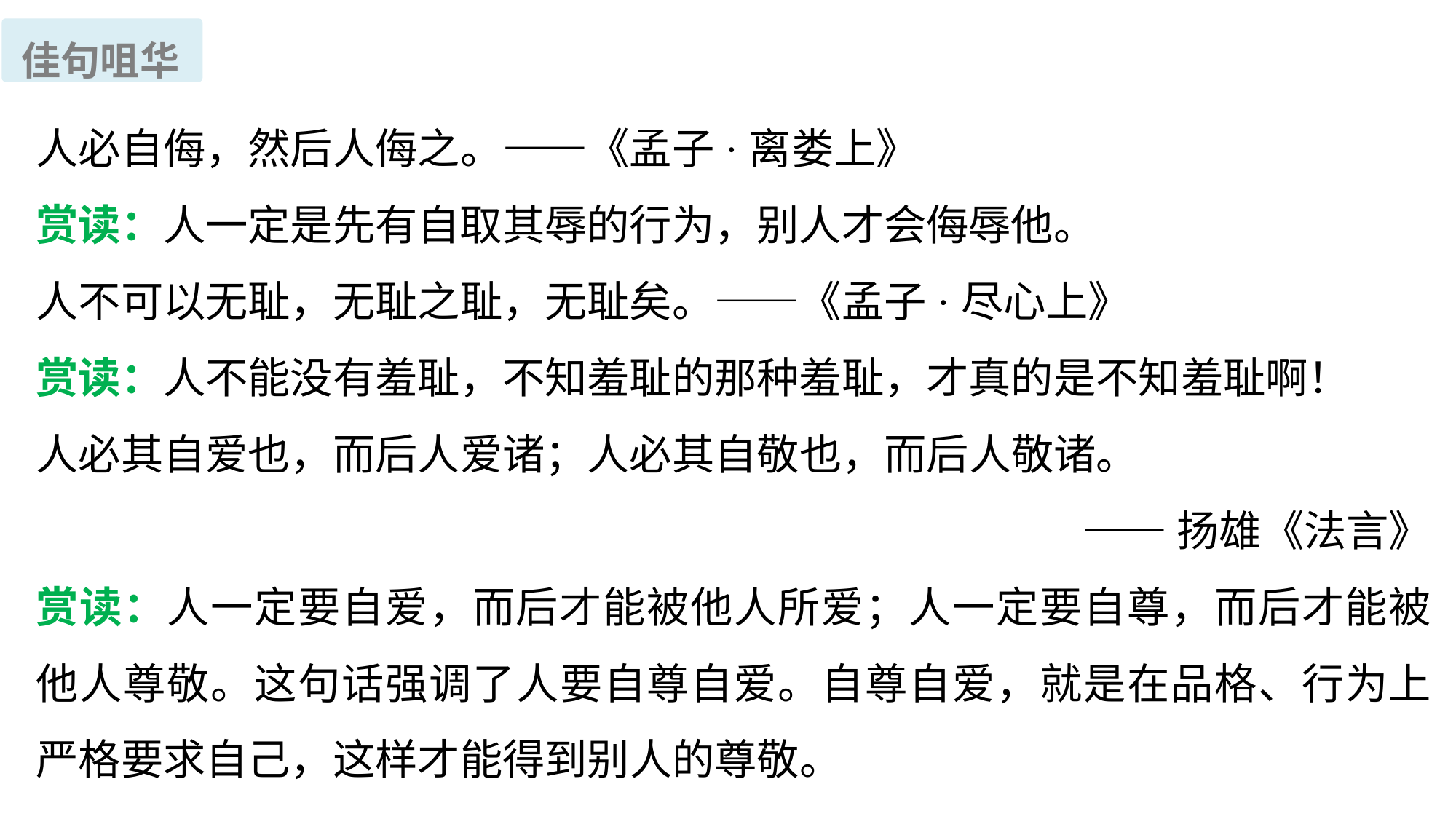

佳句咀华

人必自侮，然后人侮之。——《孟子·离娄上》
赏读：人一定是先有自取其辱的行为，别人才会侮辱他。
人不可以无耻，无耻之耻，无耻矣。——《孟子·尽心上》
赏读：人不能没有羞耻，不知羞耻的那种羞耻，才真的是不知羞耻啊！
人必其自爱也，而后人爱诸；人必其自敬也，而后人敬诸。
——扬雄《法言》
赏读：人一定要自爱，而后才能被他人所爱；人一定要自尊，而后才能被他人尊敬。这句话强调了人要自尊自爱。自尊自爱，就是在品格、行为上严格要求自己，这样才能得到别人的尊敬。